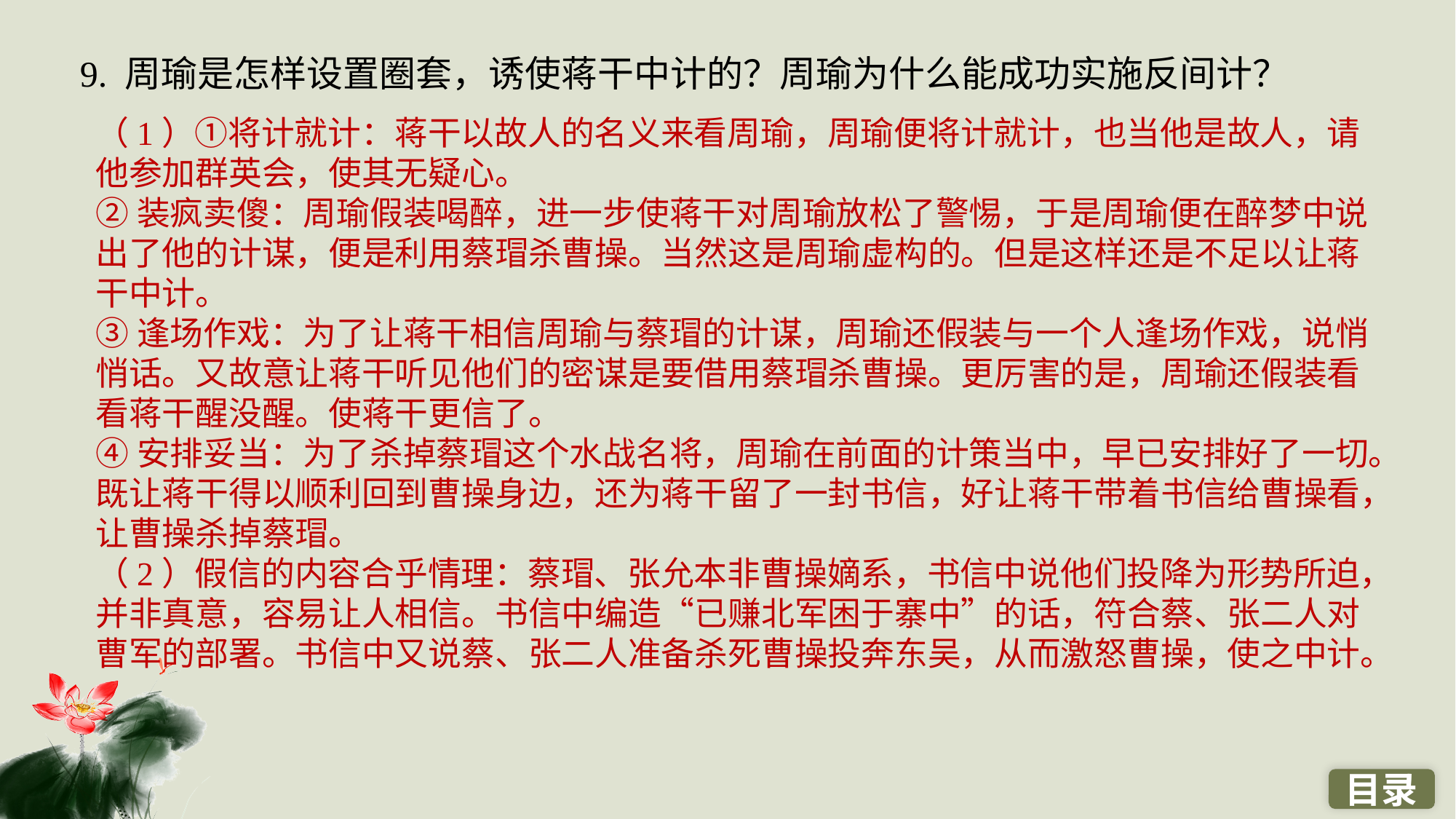

9. 周瑜是怎样设置圈套，诱使蒋干中计的？周瑜为什么能成功实施反间计？
（1）①将计就计：蒋干以故人的名义来看周瑜，周瑜便将计就计，也当他是故人，请他参加群英会，使其无疑心。
②装疯卖傻：周瑜假装喝醉，进一步使蒋干对周瑜放松了警惕，于是周瑜便在醉梦中说出了他的计谋，便是利用蔡瑁杀曹操。当然这是周瑜虚构的。但是这样还是不足以让蒋干中计。
③逢场作戏：为了让蒋干相信周瑜与蔡瑁的计谋，周瑜还假装与一个人逢场作戏，说悄悄话。又故意让蒋干听见他们的密谋是要借用蔡瑁杀曹操。更厉害的是，周瑜还假装看看蒋干醒没醒。使蒋干更信了。
④安排妥当：为了杀掉蔡瑁这个水战名将，周瑜在前面的计策当中，早已安排好了一切。既让蒋干得以顺利回到曹操身边，还为蒋干留了一封书信，好让蒋干带着书信给曹操看，让曹操杀掉蔡瑁。
（2）假信的内容合乎情理：蔡瑁、张允本非曹操嫡系，书信中说他们投降为形势所迫，并非真意，容易让人相信。书信中编造“已赚北军困于寨中”的话，符合蔡、张二人对曹军的部署。书信中又说蔡、张二人准备杀死曹操投奔东吴，从而激怒曹操，使之中计。